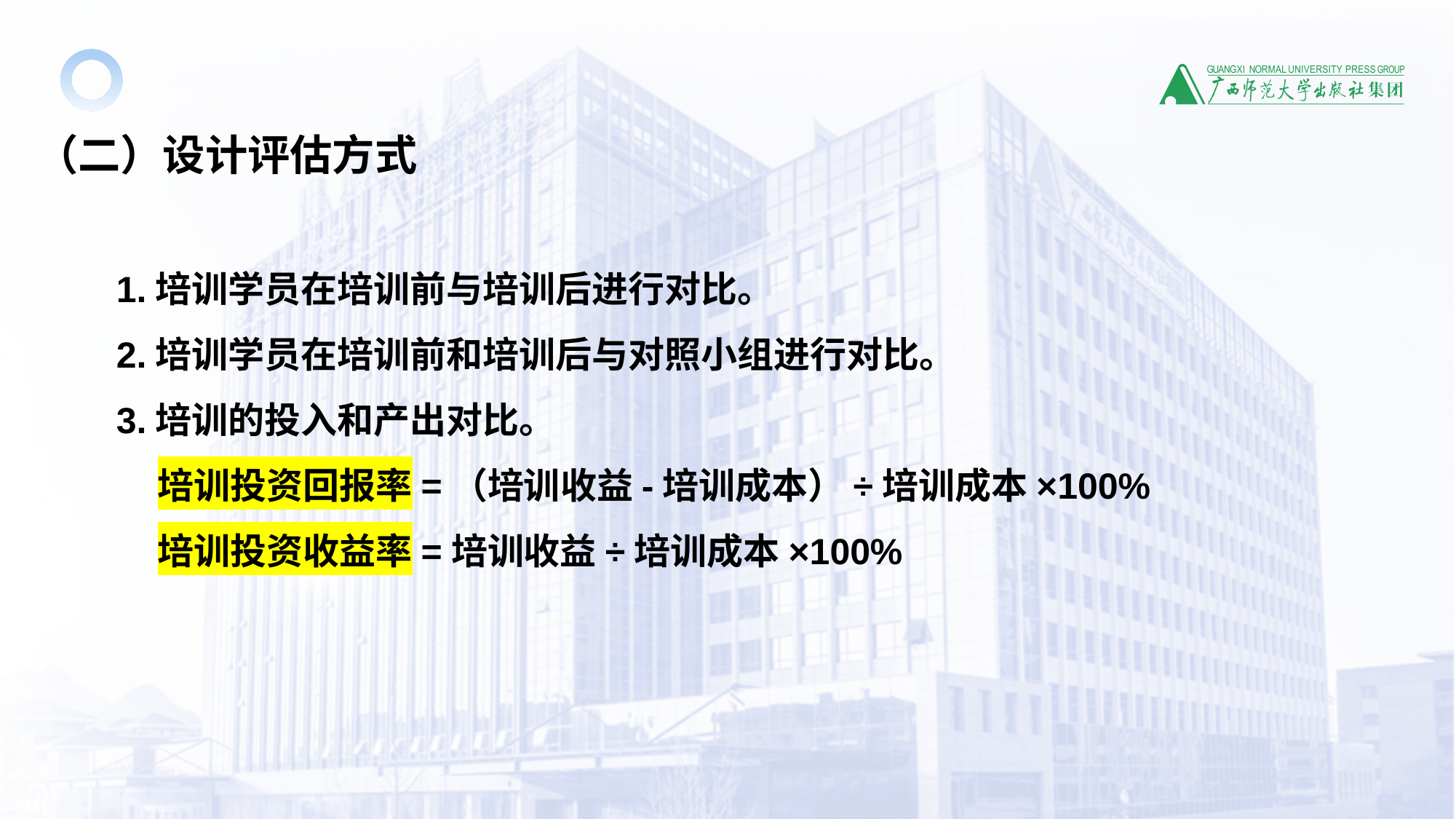

（二）设计评估方式
1.培训学员在培训前与培训后进行对比。
2.培训学员在培训前和培训后与对照小组进行对比。
3.培训的投入和产出对比。
    培训投资回报率=（培训收益-培训成本）÷培训成本×100%
    培训投资收益率=培训收益÷培训成本×100%